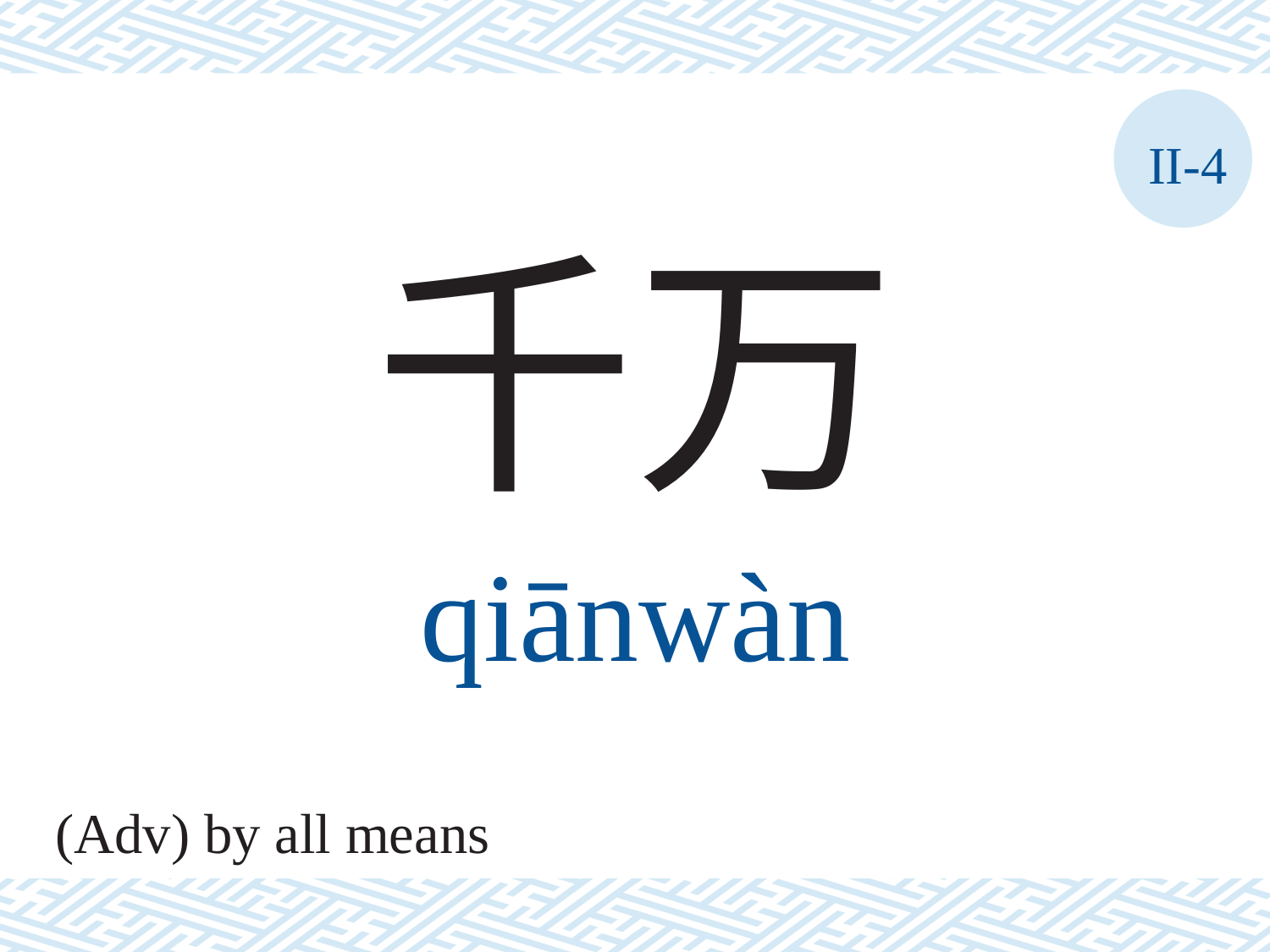

II-4
千万
qiānwàn
(Adv) by all means